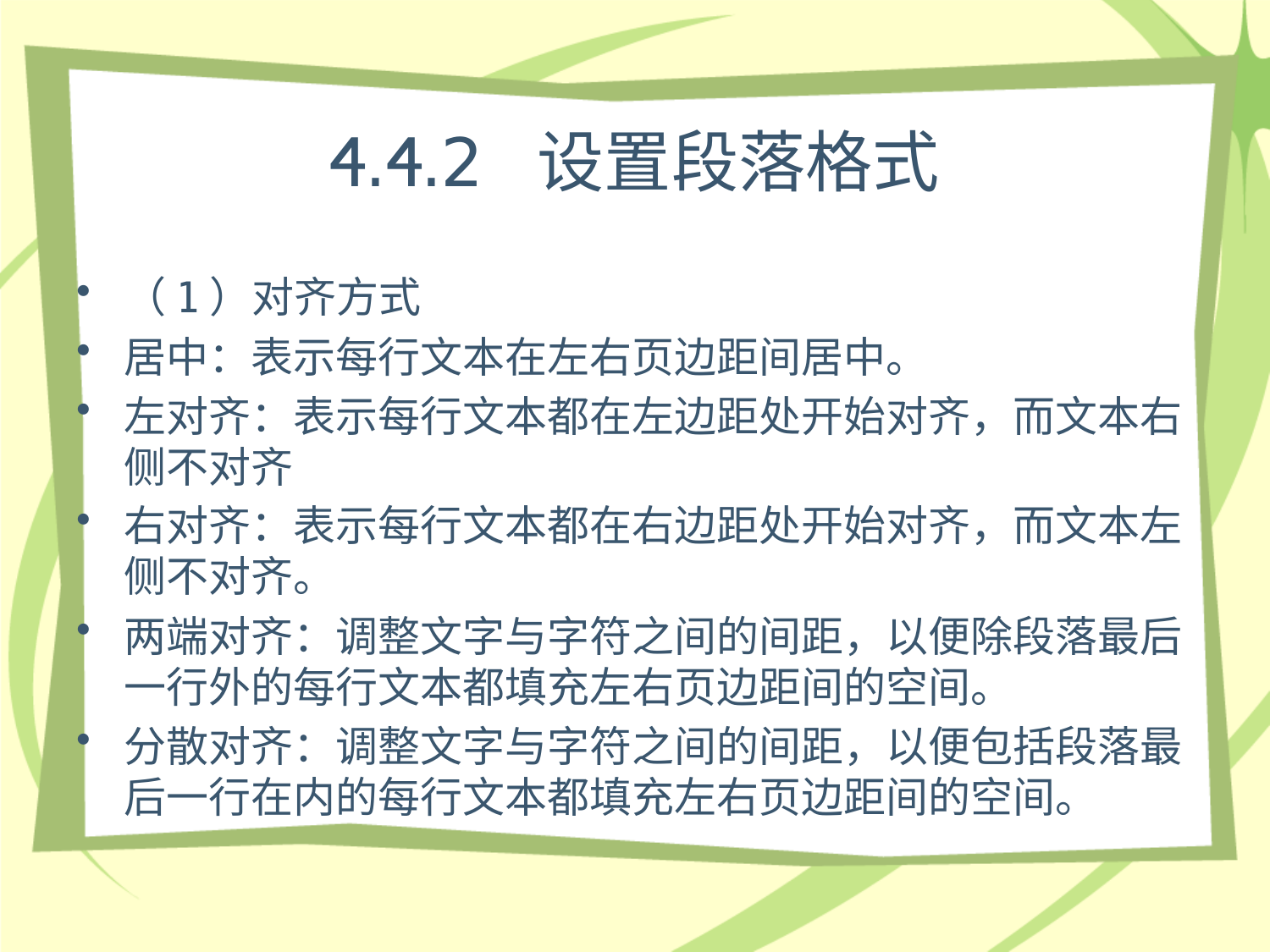

# 4.4.2  设置段落格式
（1）对齐方式
居中：表示每行文本在左右页边距间居中。
左对齐：表示每行文本都在左边距处开始对齐，而文本右侧不对齐
右对齐：表示每行文本都在右边距处开始对齐，而文本左侧不对齐。
两端对齐：调整文字与字符之间的间距，以便除段落最后一行外的每行文本都填充左右页边距间的空间。
分散对齐：调整文字与字符之间的间距，以便包括段落最后一行在内的每行文本都填充左右页边距间的空间。